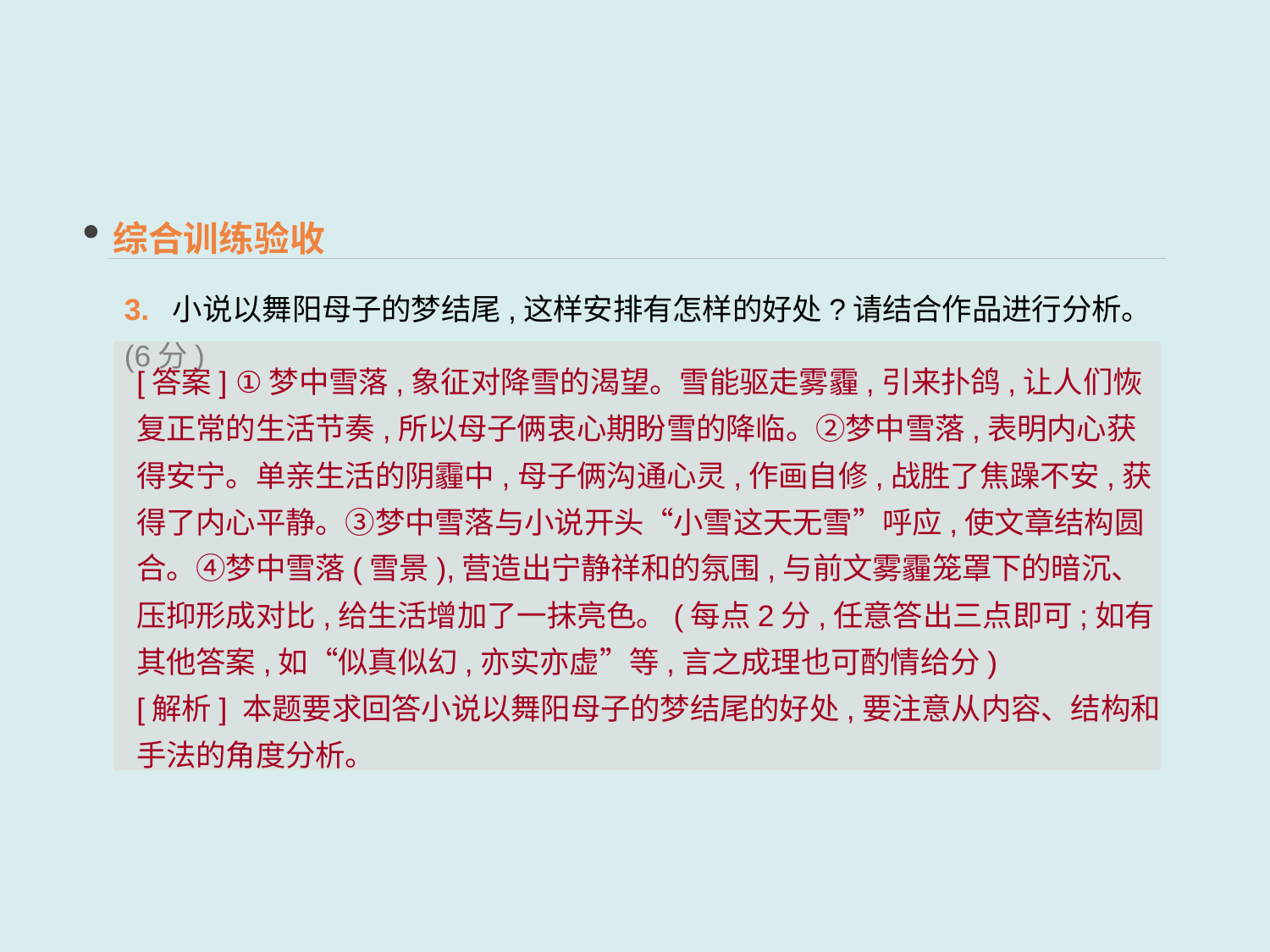

综合训练验收

3.  小说以舞阳母子的梦结尾,这样安排有怎样的好处?请结合作品进行分析。(6分)

[答案] ①梦中雪落,象征对降雪的渴望。雪能驱走雾霾,引来扑鸽,让人们恢复正常的生活节奏,所以母子俩衷心期盼雪的降临。②梦中雪落,表明内心获得安宁。单亲生活的阴霾中,母子俩沟通心灵,作画自修,战胜了焦躁不安,获得了内心平静。③梦中雪落与小说开头“小雪这天无雪”呼应,使文章结构圆合。④梦中雪落(雪景),营造出宁静祥和的氛围,与前文雾霾笼罩下的暗沉、压抑形成对比,给生活增加了一抹亮色。(每点2分,任意答出三点即可;如有其他答案,如“似真似幻,亦实亦虚”等,言之成理也可酌情给分)
[解析] 本题要求回答小说以舞阳母子的梦结尾的好处,要注意从内容、结构和手法的角度分析。